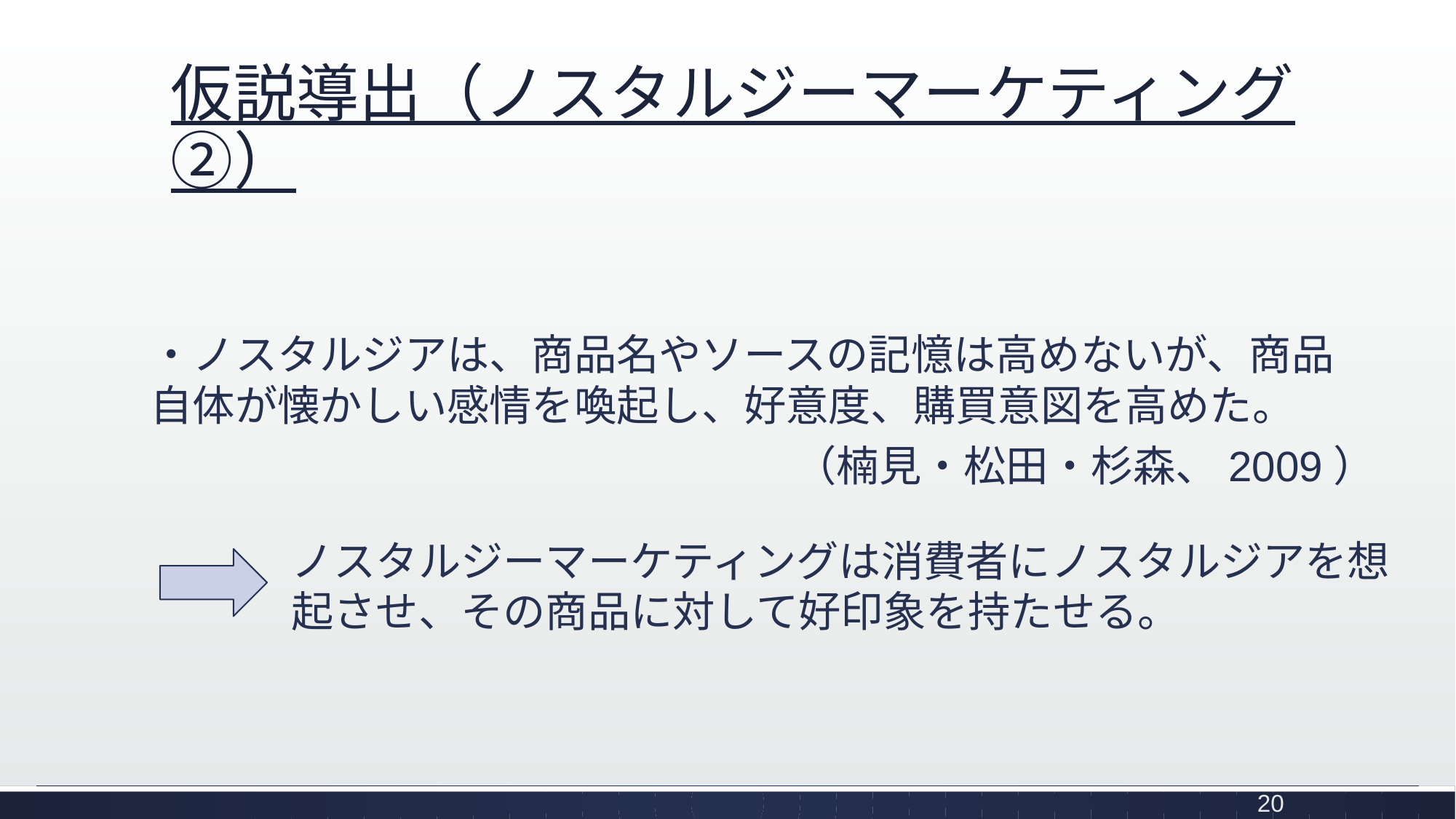

# 仮説導出（ノスタルジーマーケティング②）
・ノスタルジアは、商品名やソースの記憶は高めないが、商品自体が懐かしい感情を喚起し、好意度、購買意図を高めた。
（楠見・松田・杉森、2009）
ノスタルジーマーケティングは消費者にノスタルジアを想起させ、その商品に対して好印象を持たせる。

20